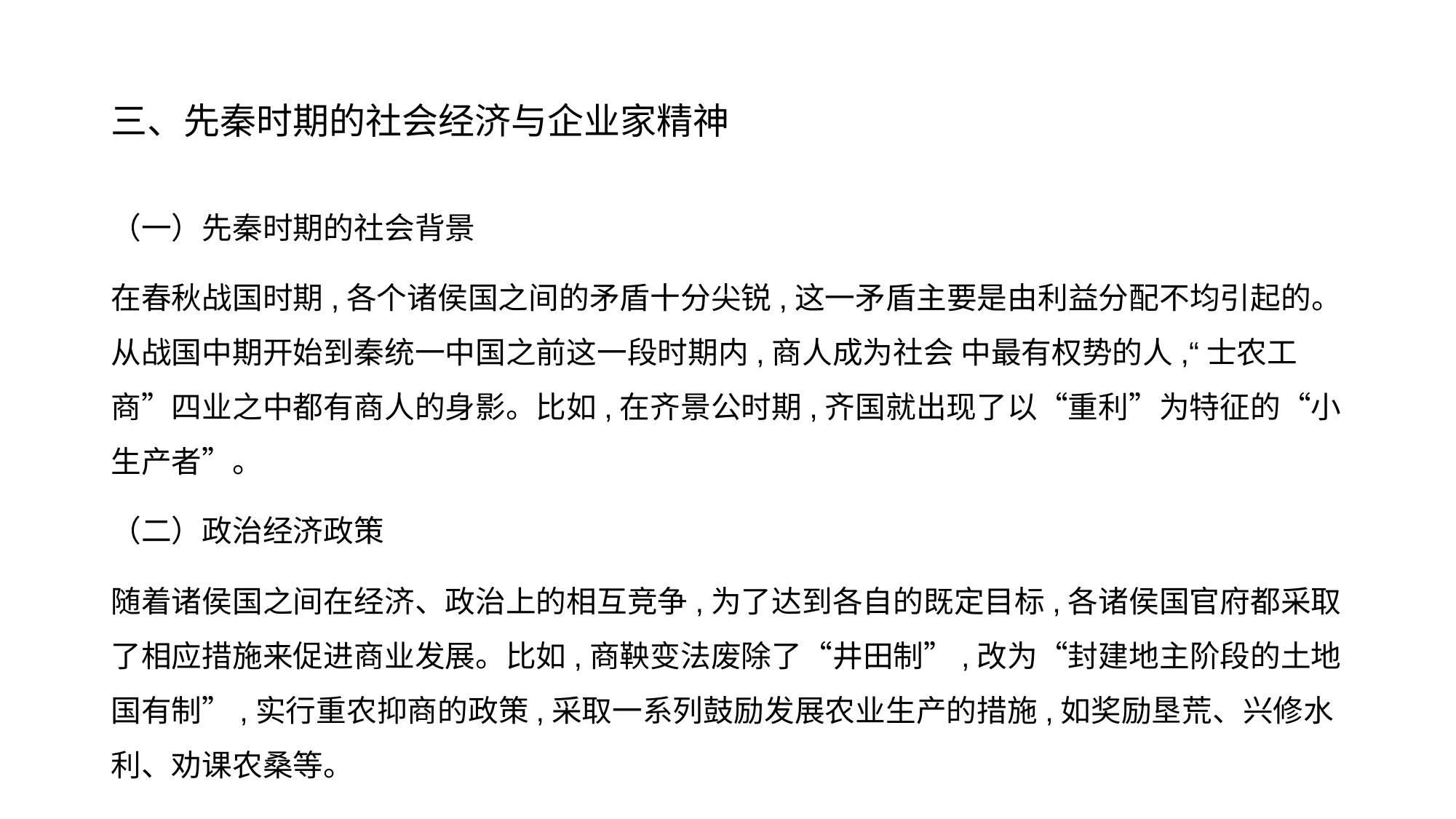

# 三、先秦时期的社会经济与企业家精神
（一）先秦时期的社会背景
在春秋战国时期,各个诸侯国之间的矛盾十分尖锐,这一矛盾主要是由利益分配不均引起的。从战国中期开始到秦统一中国之前这一段时期内,商人成为社会 中最有权势的人,“士农工商”四业之中都有商人的身影。比如,在齐景公时期,齐国就出现了以“重利”为特征的“小生产者”。
（二）政治经济政策
随着诸侯国之间在经济、政治上的相互竞争,为了达到各自的既定目标,各诸侯国官府都采取了相应措施来促进商业发展。比如,商鞅变法废除了“井田制”,改为“封建地主阶段的土地国有制”,实行重农抑商的政策,采取一系列鼓励发展农业生产的措施,如奖励垦荒、兴修水利、劝课农桑等。